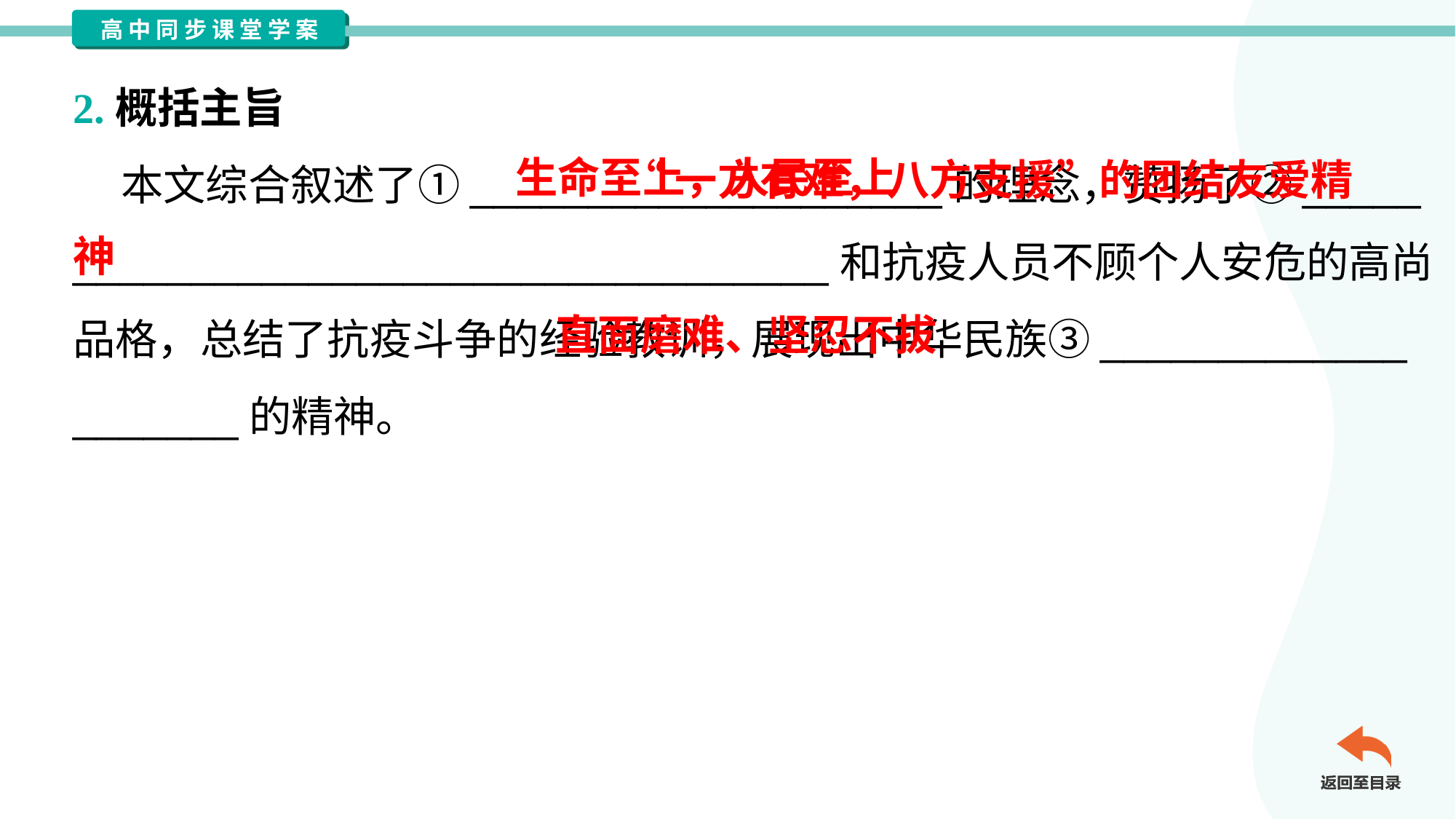

2.概括主旨
                                                         “一方有难，八方支援”的团结友爱精神
生命至上，人民至上
    本文综合叙述了①____________________的理念，赞扬了②_____
________________________________和抗疫人员不顾个人安危的高尚
品格，总结了抗疫斗争的经验教训，展现出中华民族③_____________
_______的精神。
                                                 直面磨难、坚忍不拔